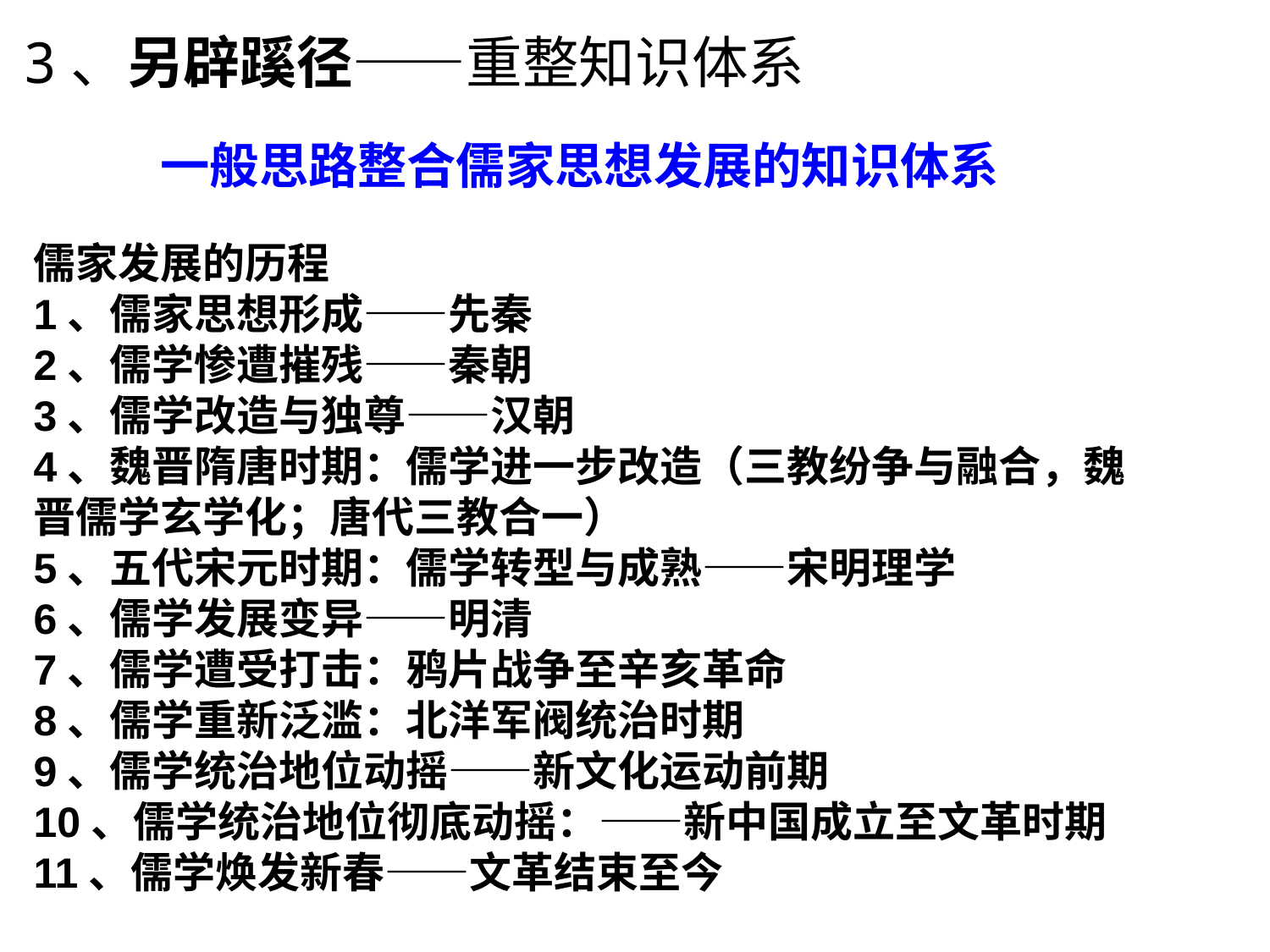

3、另辟蹊径——重整知识体系
一般思路整合儒家思想发展的知识体系
儒家发展的历程
1、儒家思想形成——先秦
2、儒学惨遭摧残——秦朝
3、儒学改造与独尊——汉朝
4、魏晋隋唐时期：儒学进一步改造（三教纷争与融合，魏晋儒学玄学化；唐代三教合一）
5、五代宋元时期：儒学转型与成熟——宋明理学
6、儒学发展变异——明清
7、儒学遭受打击：鸦片战争至辛亥革命
8、儒学重新泛滥：北洋军阀统治时期
9、儒学统治地位动摇——新文化运动前期
10、儒学统治地位彻底动摇：——新中国成立至文革时期
11、儒学焕发新春——文革结束至今